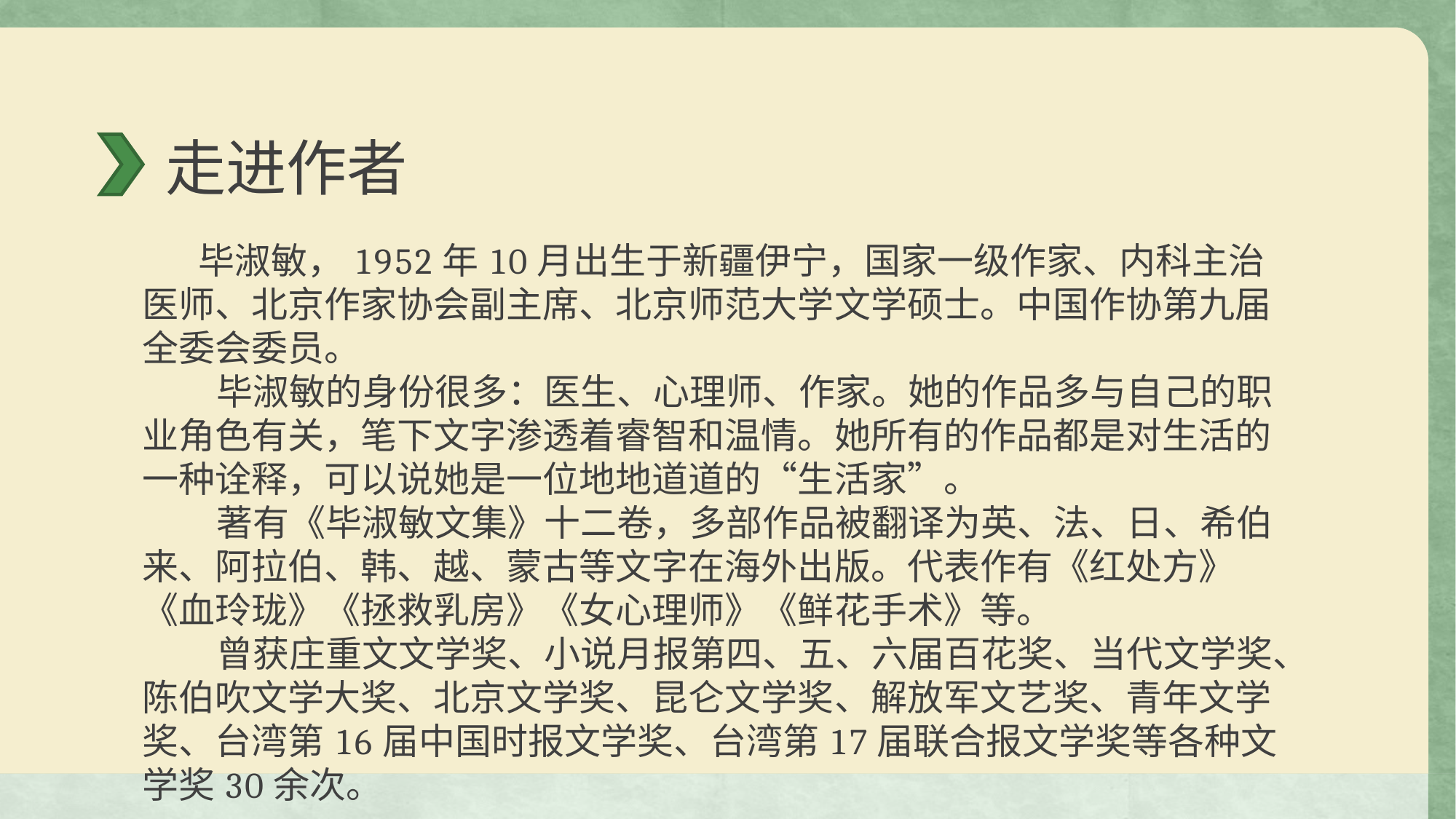

# 走进作者

        毕淑敏，1952年10月出生于新疆伊宁，国家一级作家、内科主治医师、北京作家协会副主席、北京师范大学文学硕士。中国作协第九届全委会委员。
        毕淑敏的身份很多：医生、心理师、作家。她的作品多与自己的职业角色有关，笔下文字渗透着睿智和温情。她所有的作品都是对生活的一种诠释，可以说她是一位地地道道的“生活家”。
        著有《毕淑敏文集》十二卷，多部作品被翻译为英、法、日、希伯来、阿拉伯、韩、越、蒙古等文字在海外出版。代表作有《红处方》《血玲珑》《拯救乳房》《女心理师》《鲜花手术》等。
        曾获庄重文文学奖、小说月报第四、五、六届百花奖、当代文学奖、陈伯吹文学大奖、北京文学奖、昆仑文学奖、解放军文艺奖、青年文学奖、台湾第16届中国时报文学奖、台湾第17届联合报文学奖等各种文学奖30余次。